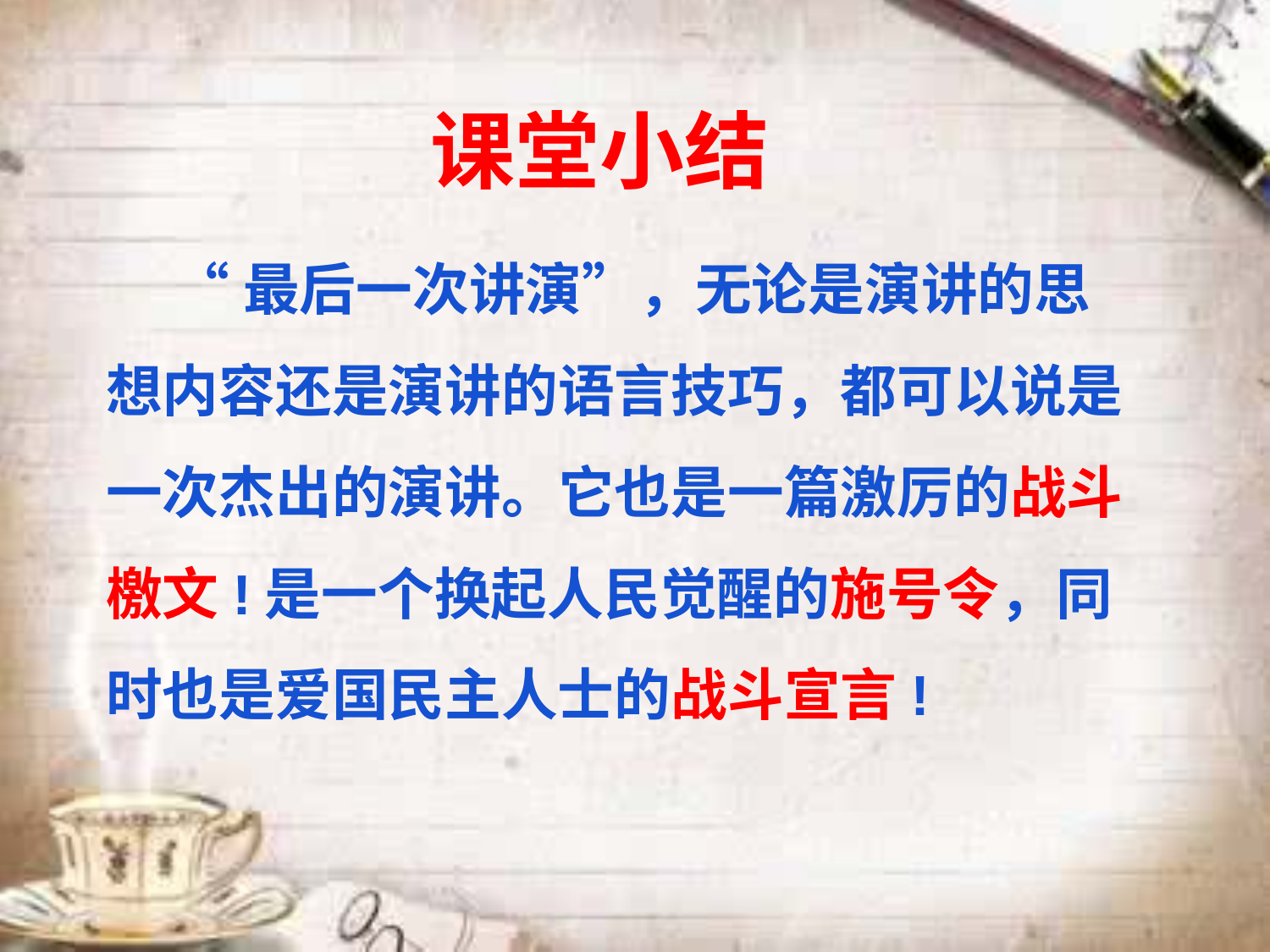

课堂小结
      “最后一次讲演”，无论是演讲的思想内容还是演讲的语言技巧，都可以说是一次杰出的演讲。它也是一篇激厉的战斗檄文!是一个换起人民觉醒的施号令，同时也是爱国民主人士的战斗宣言!